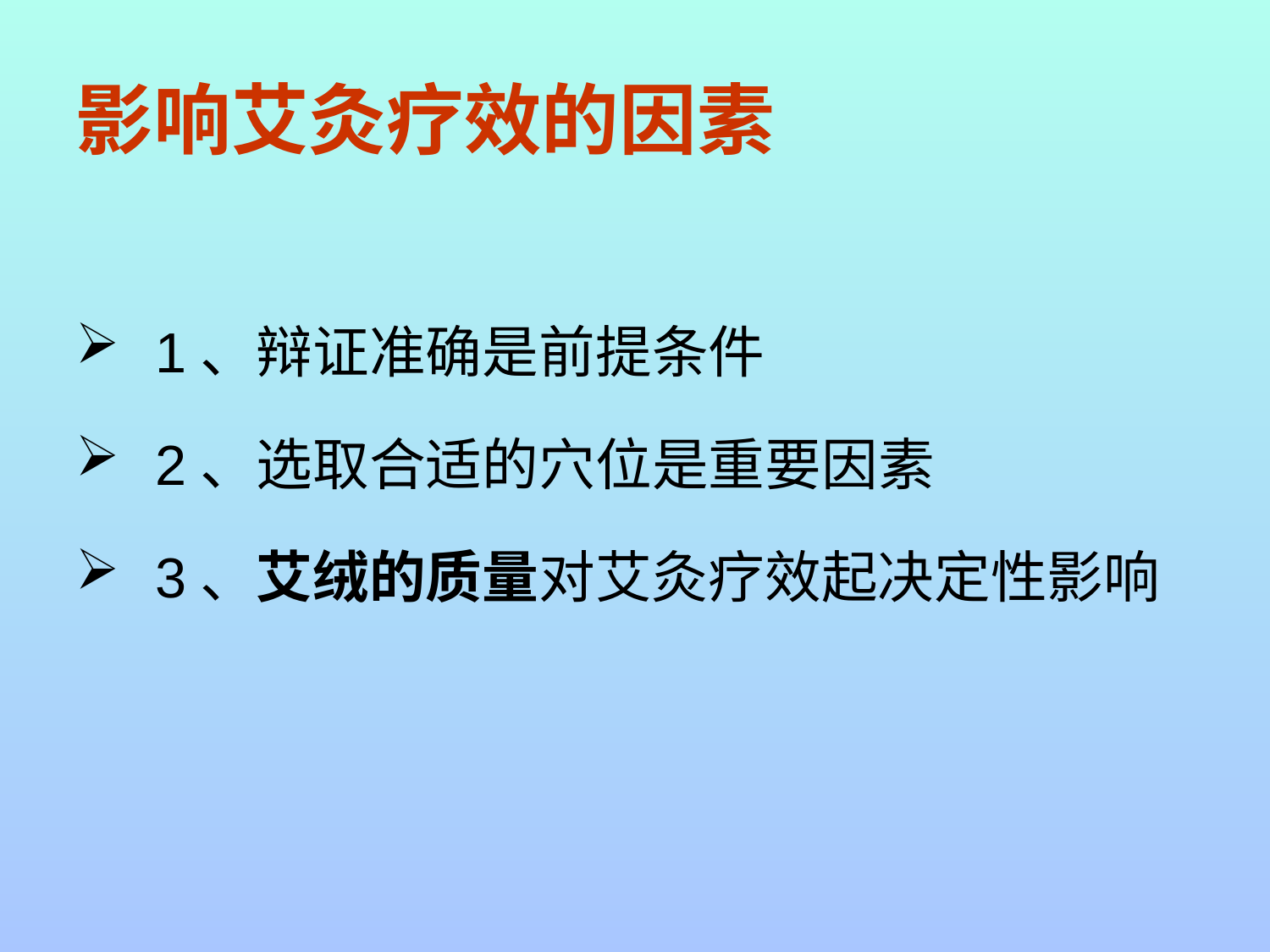

# 影响艾灸疗效的因素
  1、辩证准确是前提条件
  2、选取合适的穴位是重要因素
  3、艾绒的质量对艾灸疗效起决定性影响